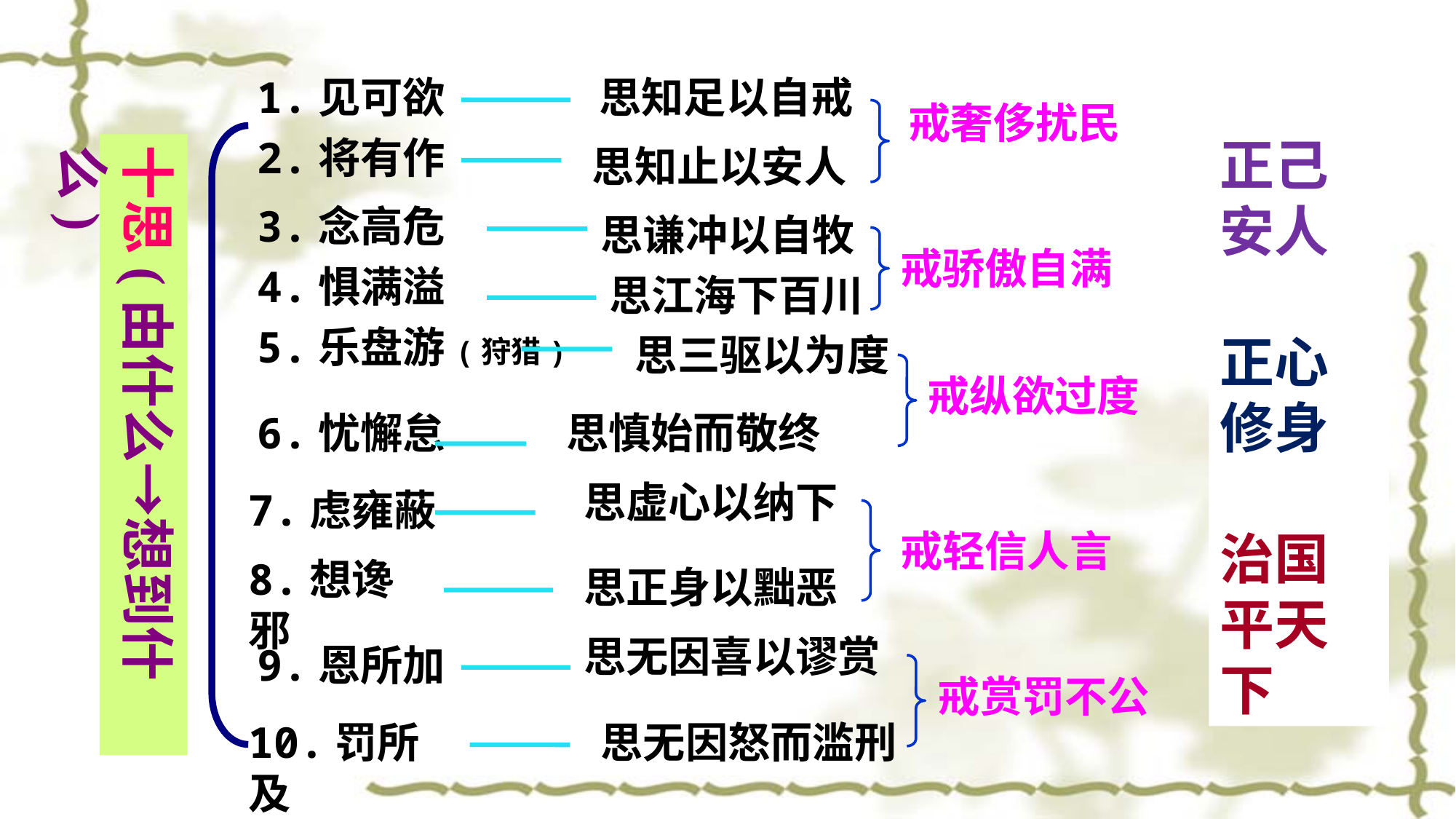

1.见可欲
思知足以自戒
戒奢侈扰民

2.将有作
正己
安人

正心
修身

治国
平天下
十思(由什么→想到什么)
思知止以安人

3.念高危
思谦冲以自牧

戒骄傲自满
4.惧满溢
思江海下百川

5.乐盘游(狩猎)
思三驱以为度

戒纵欲过度
6.忧懈怠
思慎始而敬终

思虚心以纳下
7.虑雍蔽

戒轻信人言
8.想谗邪
思正身以黜恶

思无因喜以谬赏
9.恩所加

戒赏罚不公

10.罚所及
思无因怒而滥刑